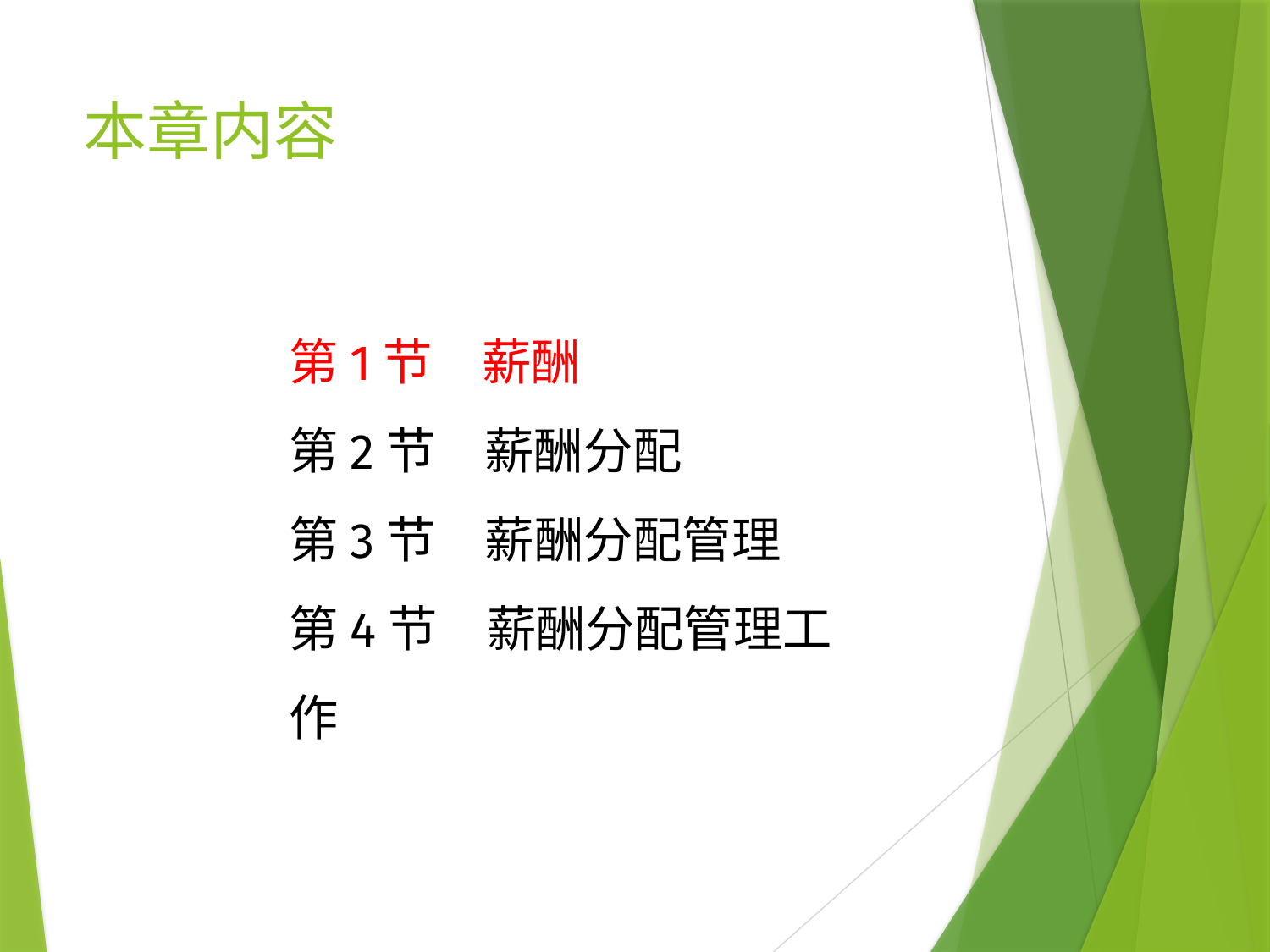

# 本章内容
第1节　薪酬
第2节　薪酬分配
第3节　薪酬分配管理
第4节　薪酬分配管理工作